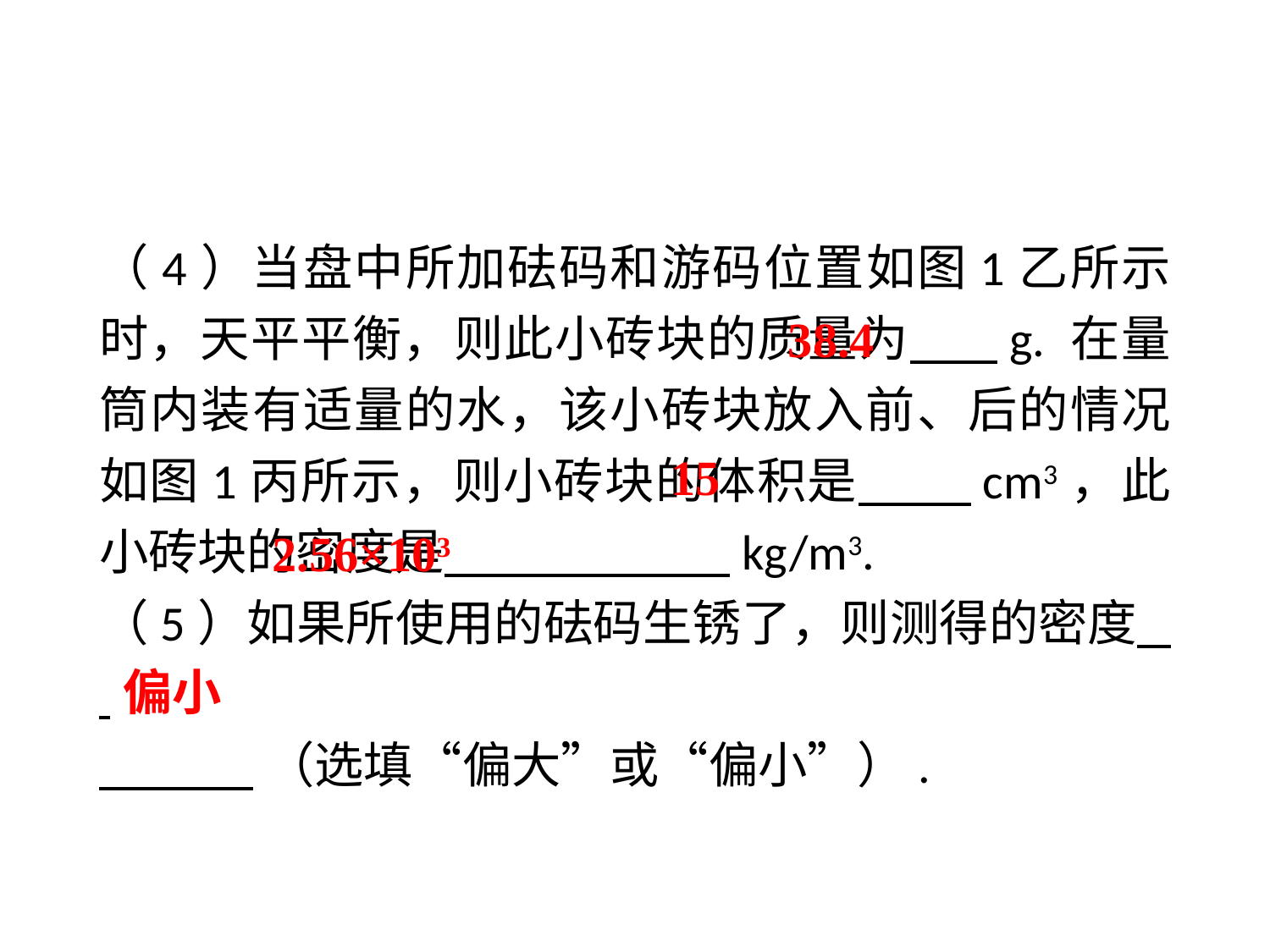

（4）当盘中所加砝码和游码位置如图1乙所示时，天平平衡，则此小砖块的质量为　   g. 在量筒内装有适量的水，该小砖块放入前、后的情况如图1丙所示，则小砖块的体积是　     cm3，此小砖块的密度是　                 　kg/m3.
（5）如果所使用的砝码生锈了，则测得的密度     .
              （选填“偏大”或“偏小”）.
38.4
15
2.56×103
偏小